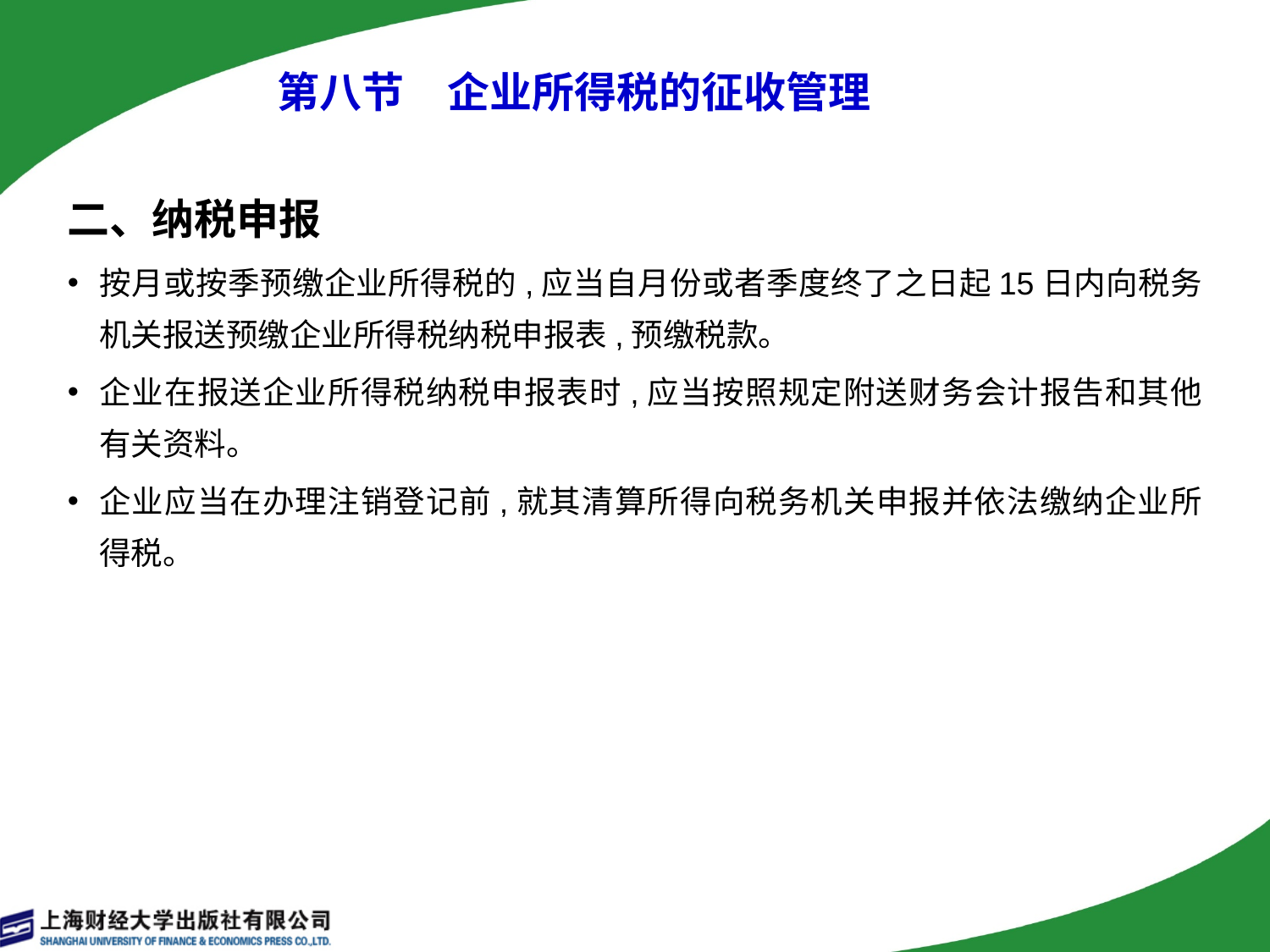

# 第八节　企业所得税的征收管理
二、纳税申报
按月或按季预缴企业所得税的,应当自月份或者季度终了之日起15日内向税务机关报送预缴企业所得税纳税申报表,预缴税款。
企业在报送企业所得税纳税申报表时,应当按照规定附送财务会计报告和其他有关资料。
企业应当在办理注销登记前,就其清算所得向税务机关申报并依法缴纳企业所得税。